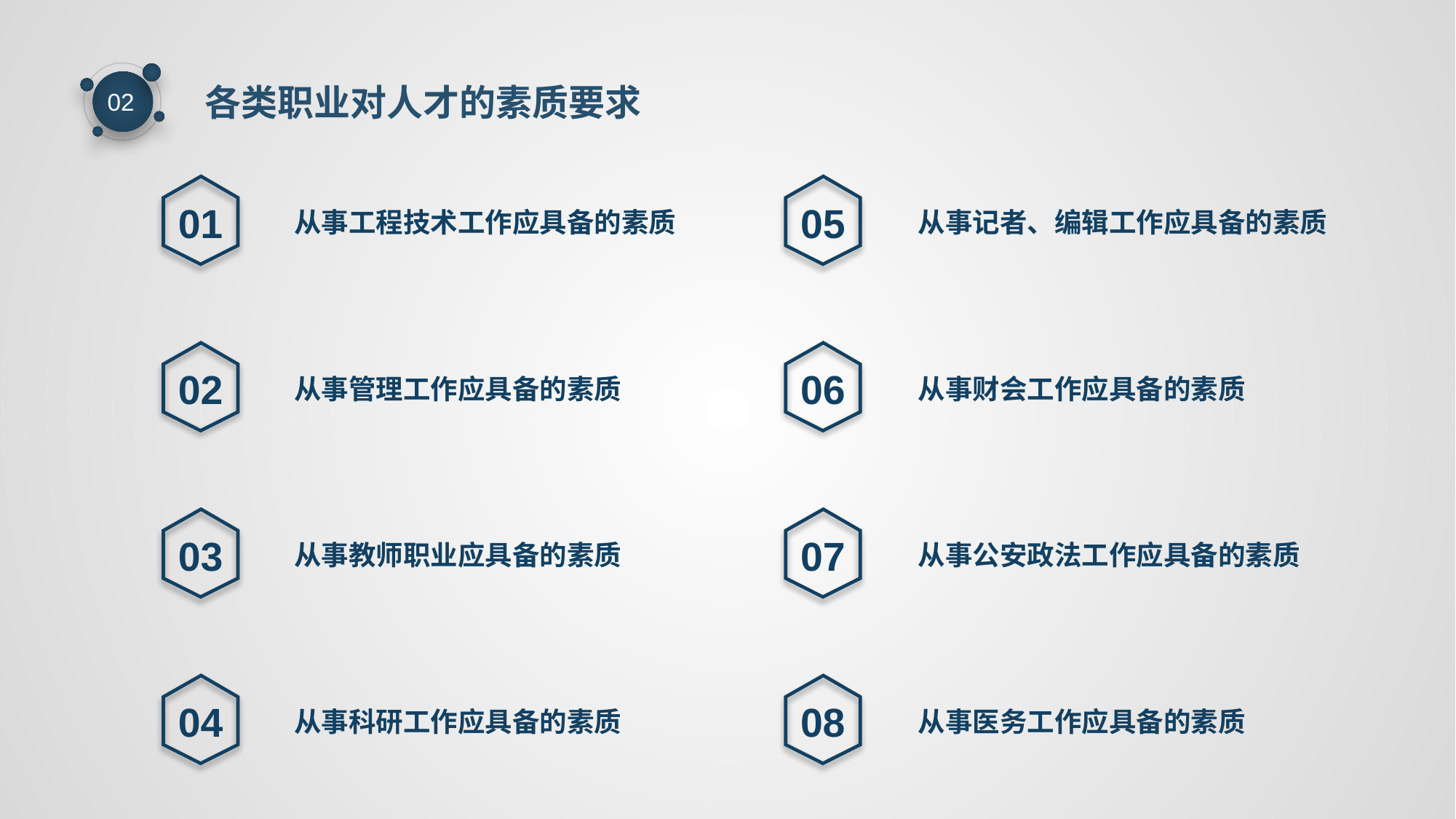

各类职业对人才的素质要求
02

01

05
从事工程技术工作应具备的素质
从事记者、编辑工作应具备的素质

02

06
从事管理工作应具备的素质
从事财会工作应具备的素质

03

07
从事教师职业应具备的素质
从事公安政法工作应具备的素质

04

08
从事科研工作应具备的素质
从事医务工作应具备的素质